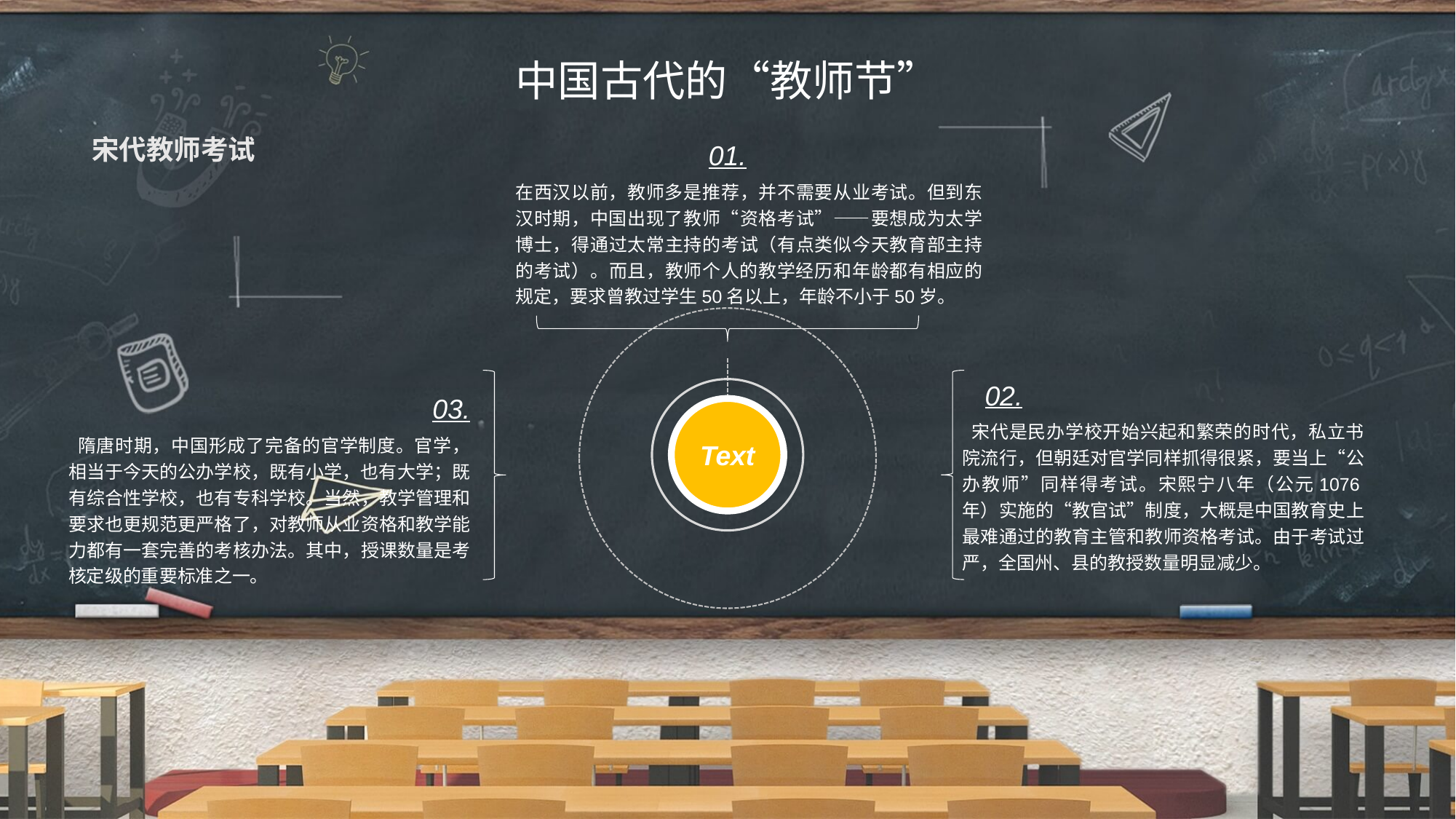

中国古代的“教师节”
宋代教师考试
01.
在西汉以前，教师多是推荐，并不需要从业考试。但到东汉时期，中国出现了教师“资格考试”——要想成为太学博士，得通过太常主持的考试（有点类似今天教育部主持的考试）。而且，教师个人的教学经历和年龄都有相应的规定，要求曾教过学生50名以上，年龄不小于50岁。

Text
02.
 宋代是民办学校开始兴起和繁荣的时代，私立书院流行，但朝廷对官学同样抓得很紧，要当上“公办教师”同样得考试。宋熙宁八年（公元1076年）实施的“教官试”制度，大概是中国教育史上最难通过的教育主管和教师资格考试。由于考试过严，全国州、县的教授数量明显减少。

03.
 隋唐时期，中国形成了完备的官学制度。官学，相当于今天的公办学校，既有小学，也有大学；既有综合性学校，也有专科学校。当然，教学管理和要求也更规范更严格了，对教师从业资格和教学能力都有一套完善的考核办法。其中，授课数量是考核定级的重要标准之一。